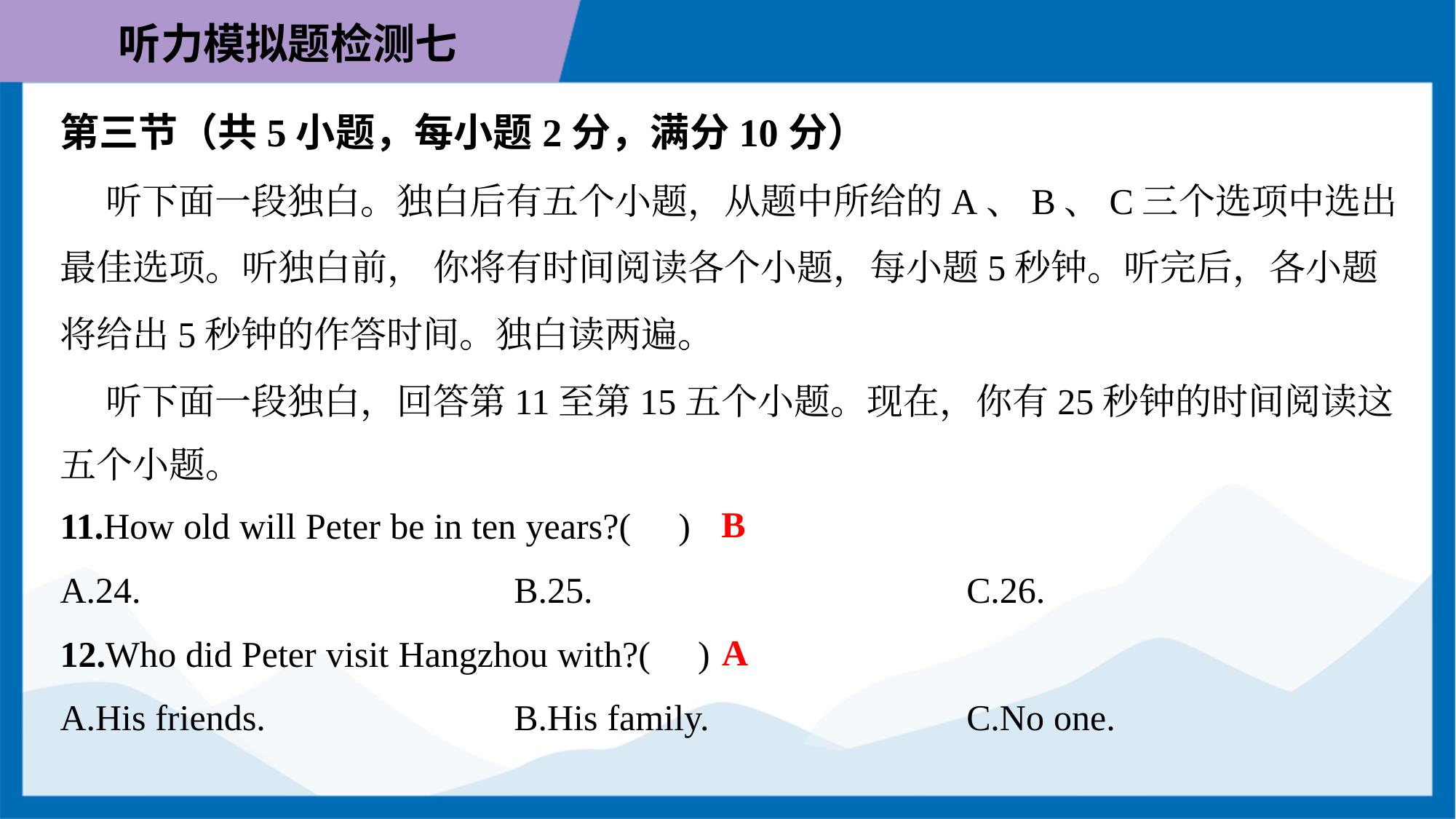

第三节（共5小题，每小题2分，满分10分）
    听下面一段独白。独白后有五个小题，从题中所给的A、B、C三个选项中选出
最佳选项。听独白前， 你将有时间阅读各个小题，每小题5秒钟。听完后，各小题
将给出5秒钟的作答时间。独白读两遍。
    听下面一段独白，回答第11至第15五个小题。现在，你有25秒钟的时间阅读这
五个小题。
B
11.How old will Peter be in ten years?(     )
A.24.	B.25.	C.26.
A
12.Who did Peter visit Hangzhou with?(     )
A.His friends.	B.His family.	C.No one.